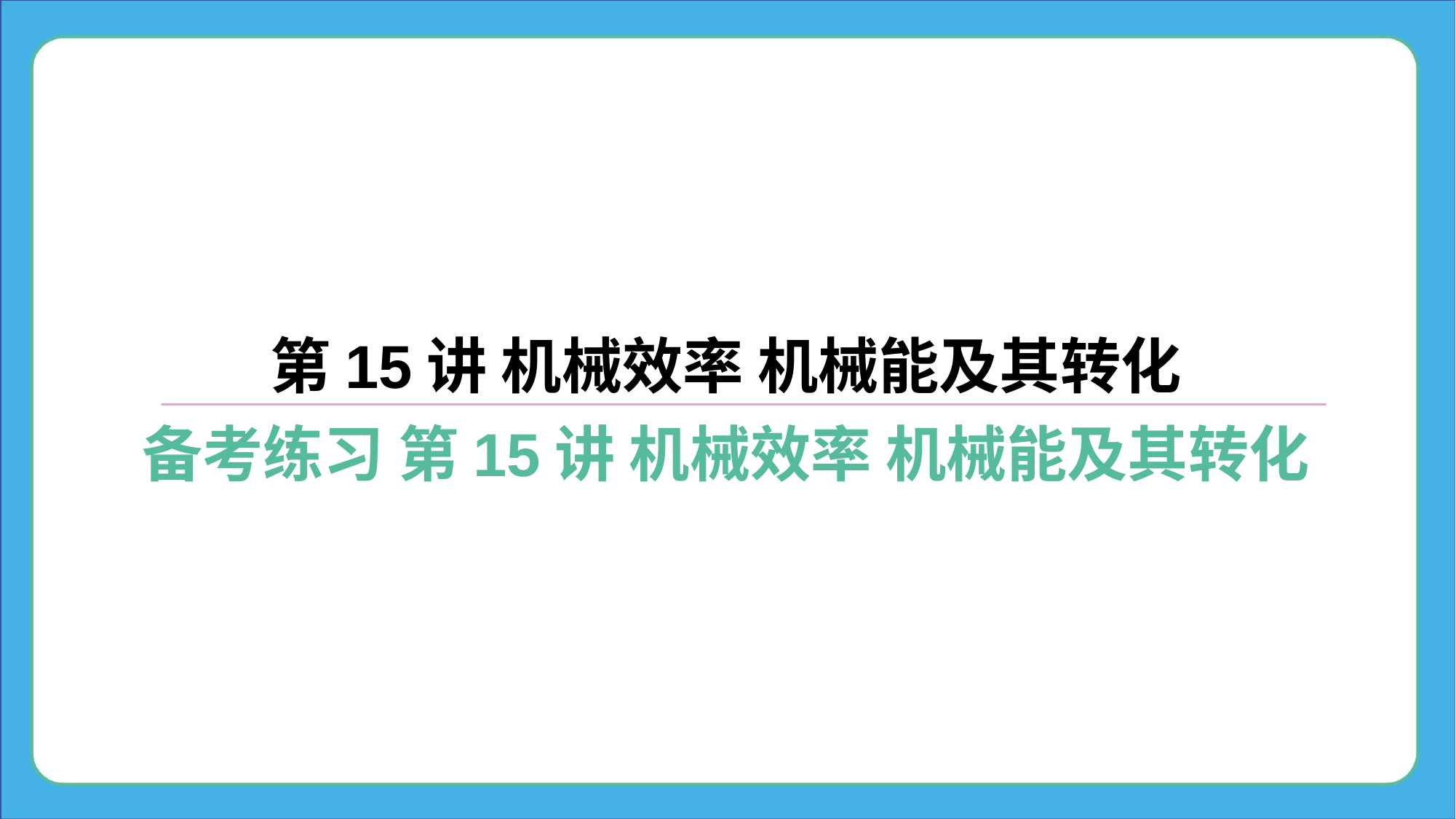

第15讲 机械效率 机械能及其转化
备考练习 第15讲 机械效率 机械能及其转化